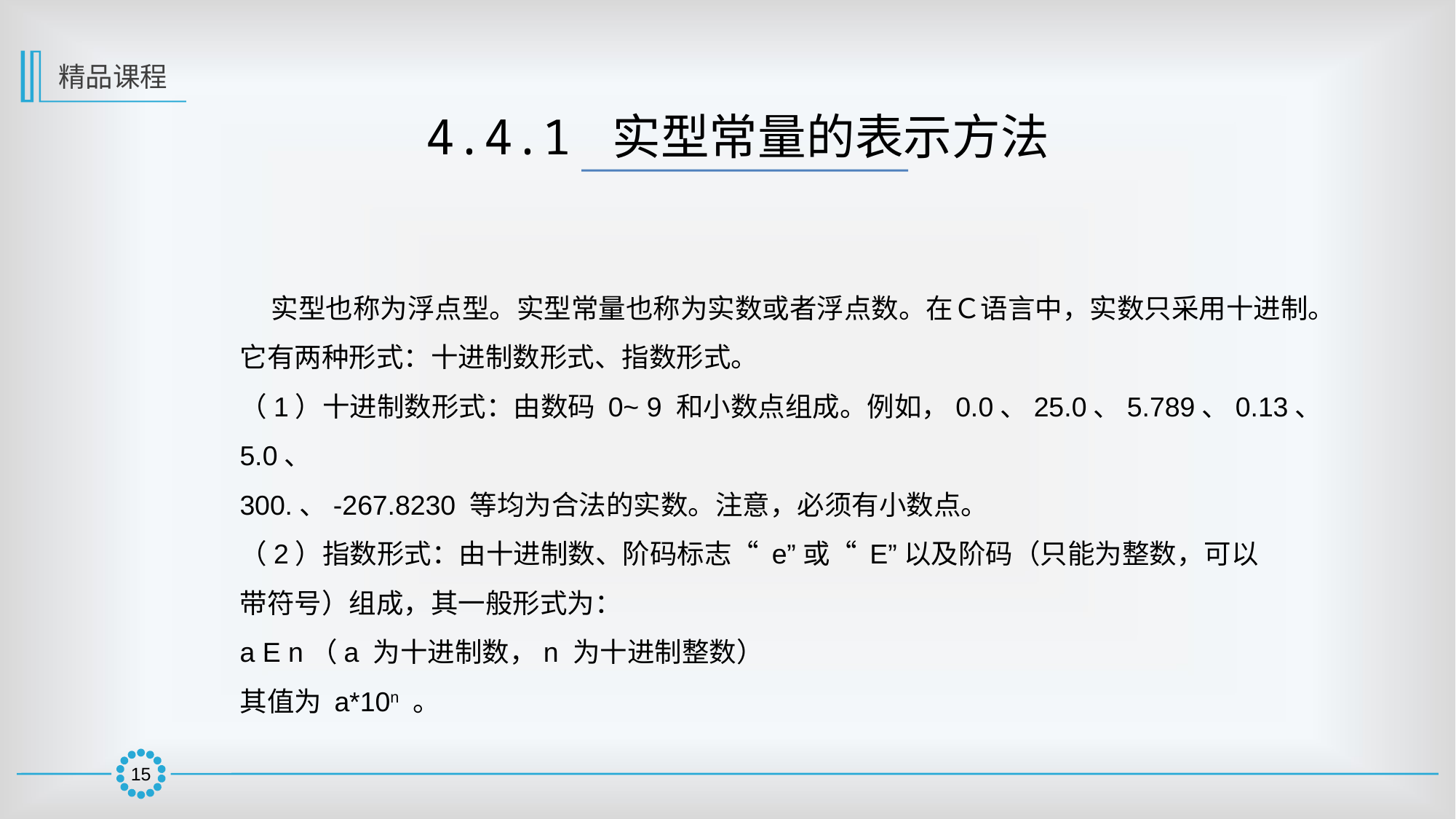

精品课程
4.4.1 实型常量的表示方法

    实型也称为浮点型。实型常量也称为实数或者浮点数。在Ｃ语言中，实数只采用十进制。它有两种形式：十进制数形式、指数形式。
（1）十进制数形式：由数码 0~ 9 和小数点组成。例如，0.0、25.0、5.789、0.13、5.0、
300.、-267.8230 等均为合法的实数。注意，必须有小数点。
（2）指数形式：由十进制数、阶码标志“ e”或“ E”以及阶码（只能为整数，可以
带符号）组成，其一般形式为：
a E n（a 为十进制数，n 为十进制整数）
其值为 a*10n 。

15